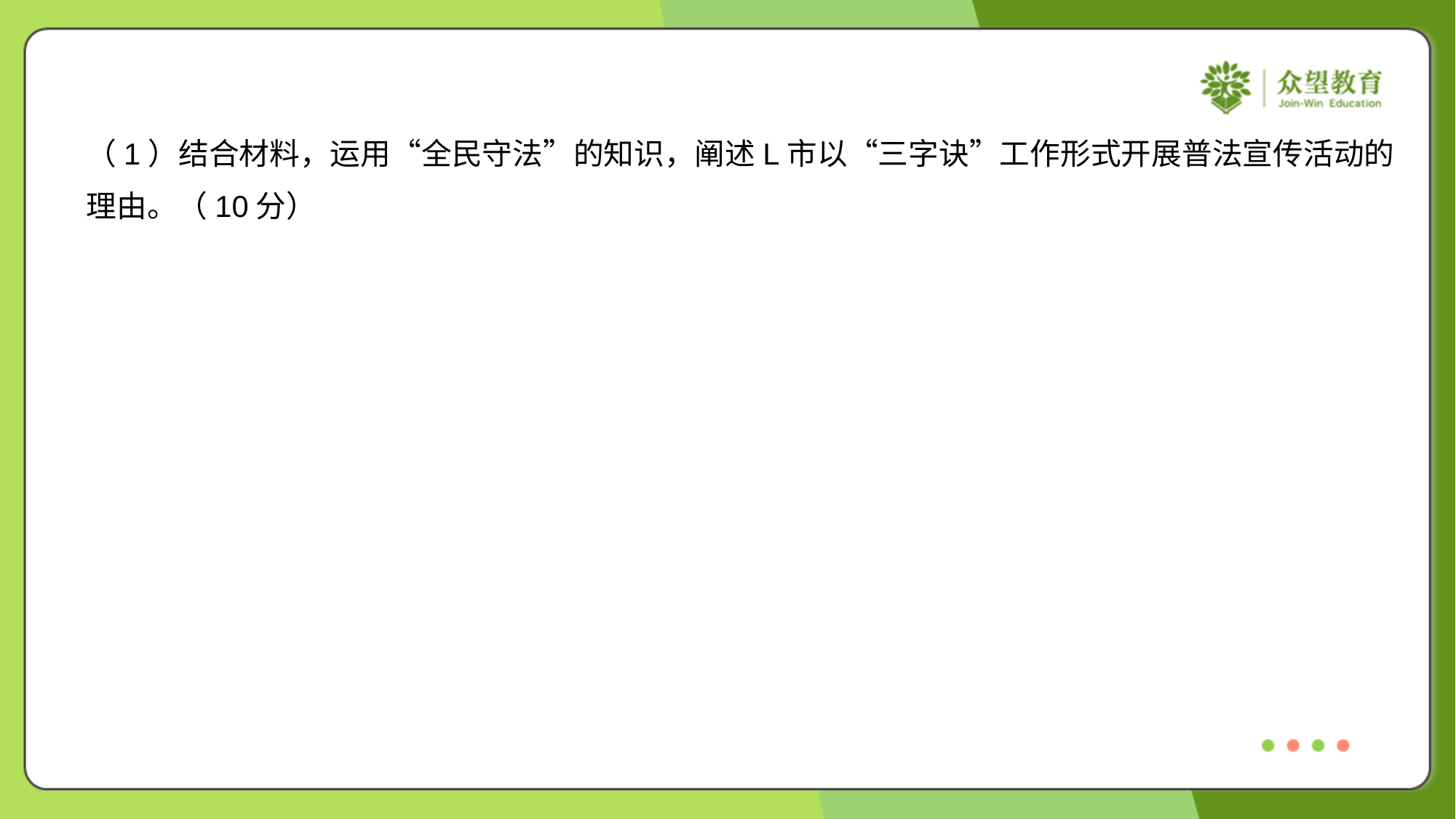

（1）结合材料，运用“全民守法”的知识，阐述L市以“三字诀”工作形式开展普法宣传活动的
理由。（10分）